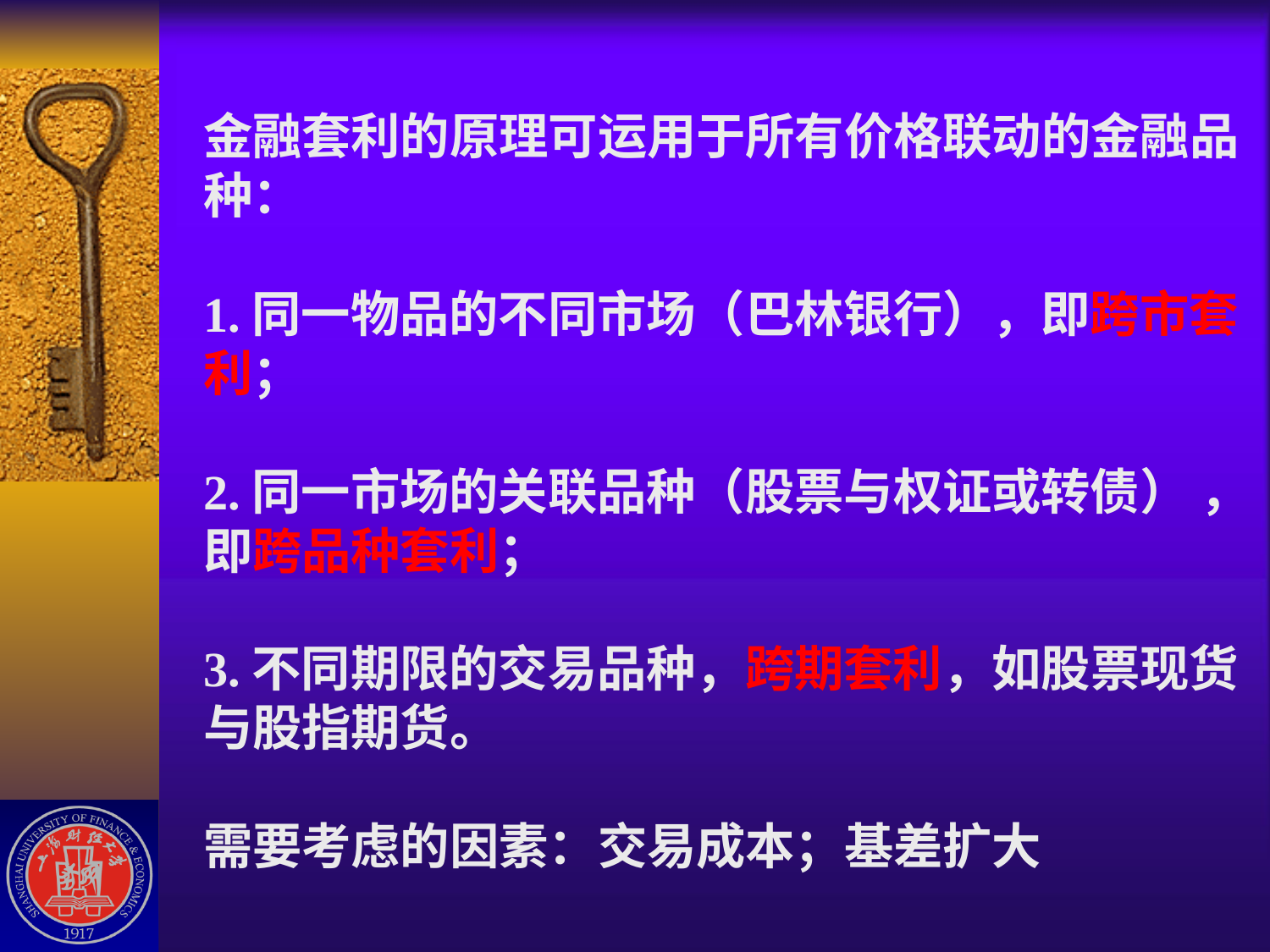

# 金融套利的原理可运用于所有价格联动的金融品种： 1.同一物品的不同市场（巴林银行），即跨市套利； 2.同一市场的关联品种（股票与权证或转债） ，即跨品种套利； 3.不同期限的交易品种，跨期套利，如股票现货与股指期货。 需要考虑的因素：交易成本；基差扩大